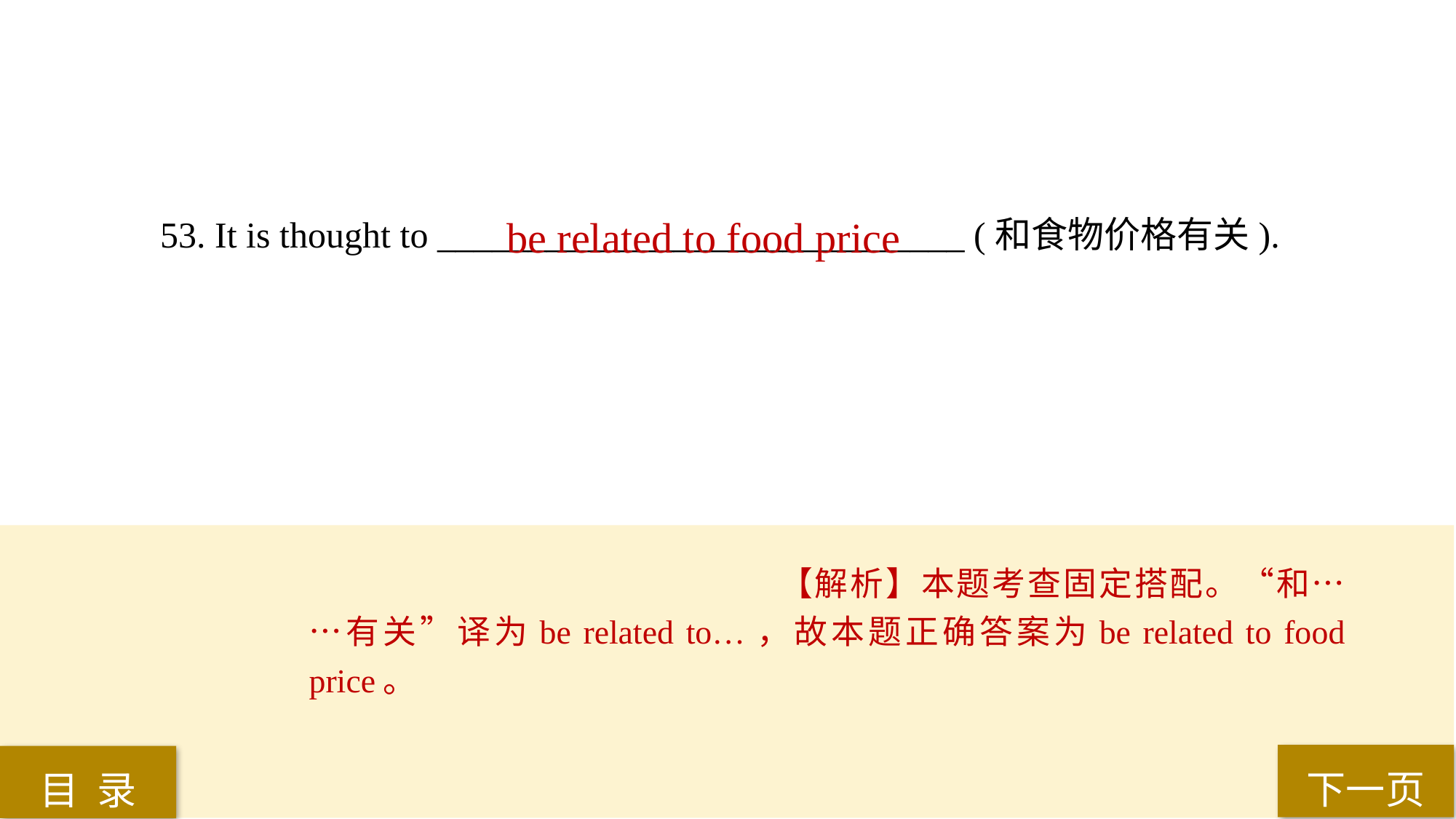

53. It is thought to _____________________________ (和食物价格有关).
be related to food price
【解析】本题考查固定搭配。“和……有关”译为be related to…，故本题正确答案为be related to food price。